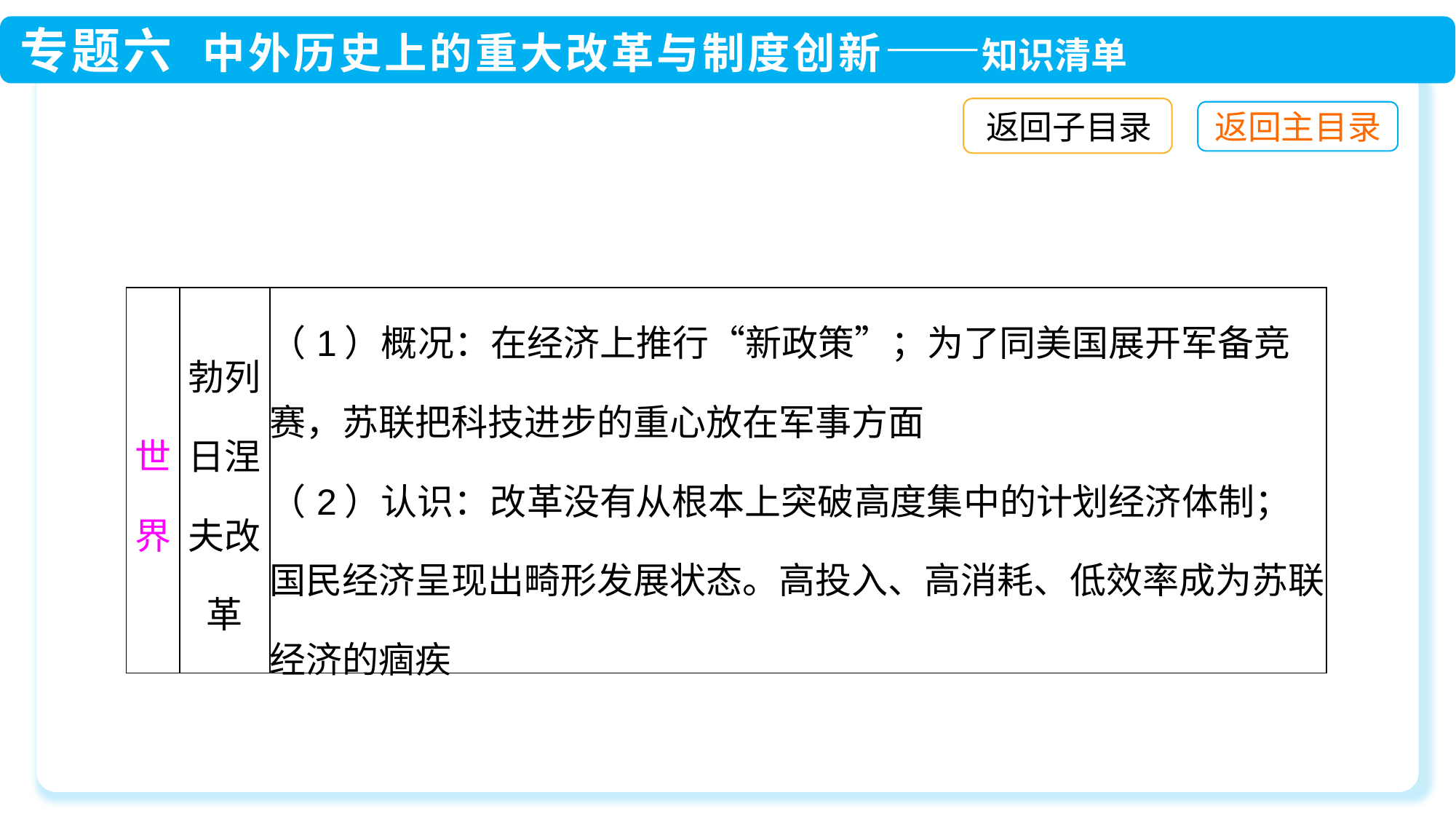

返回子目录
| 世界 | 勃列日涅夫改革 | （1）概况：在经济上推行“新政策”；为了同美国展开军备竞赛，苏联把科技进步的重心放在军事方面 （2）认识：改革没有从根本上突破高度集中的计划经济体制；国民经济呈现出畸形发展状态。高投入、高消耗、低效率成为苏联经济的痼疾 |
| --- | --- | --- |